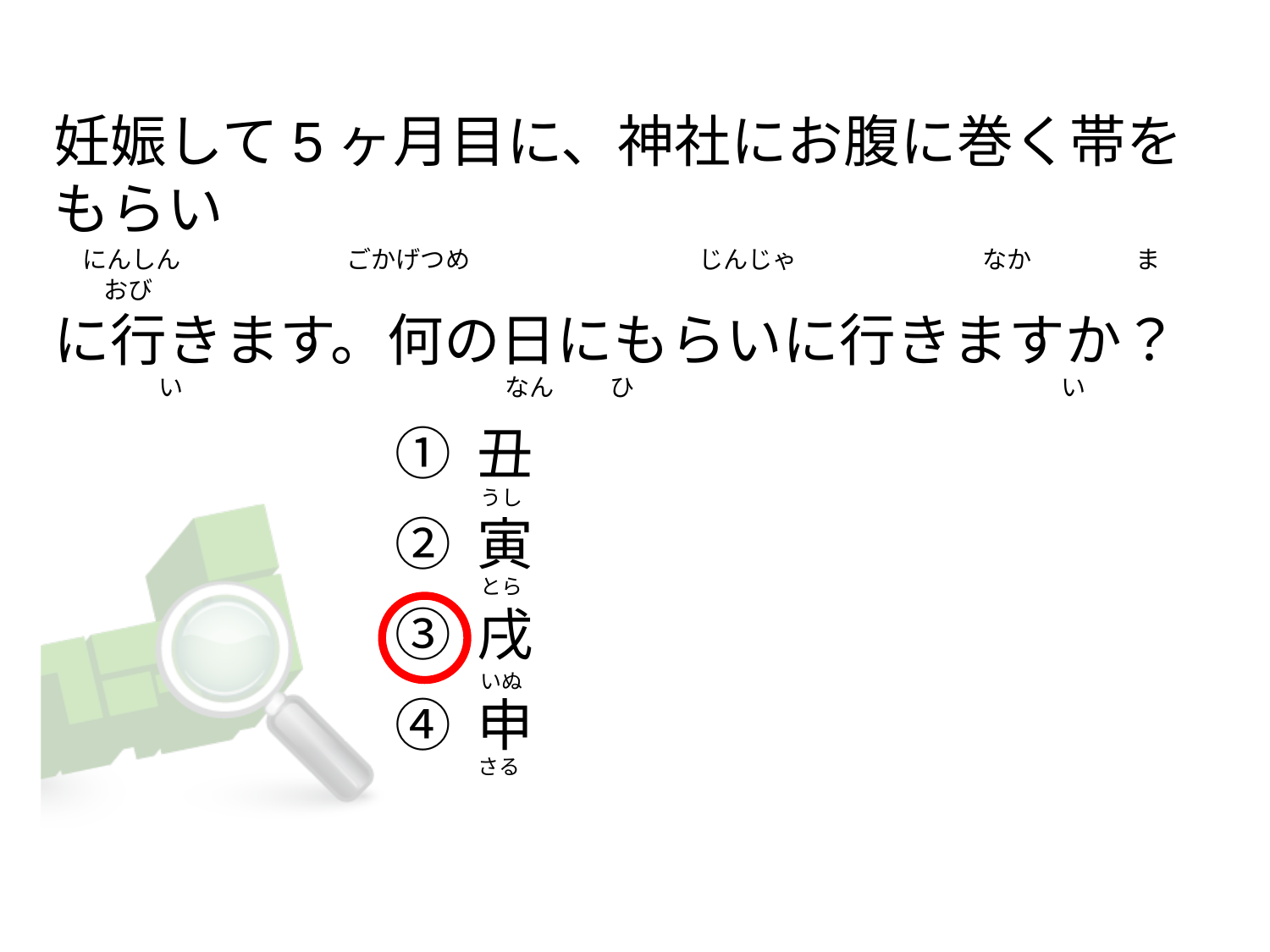

# 妊娠して5ヶ月目に、神社にお腹に巻く帯をもらい 　にんしん　　　　　   　ごかげつめ　　　　　 　　　　じんじゃ　　　　　 　　 なか　　　 　ま　 　　おび に行きます。何の日にもらいに行きますか？ 　　　　 い　　　　　　　　　　　　　なん          ひ　　　　　　　　　　　　　　 　　　い
① 丑
② 寅
③ 戌
④ 申
うし
とら

いぬ
さる